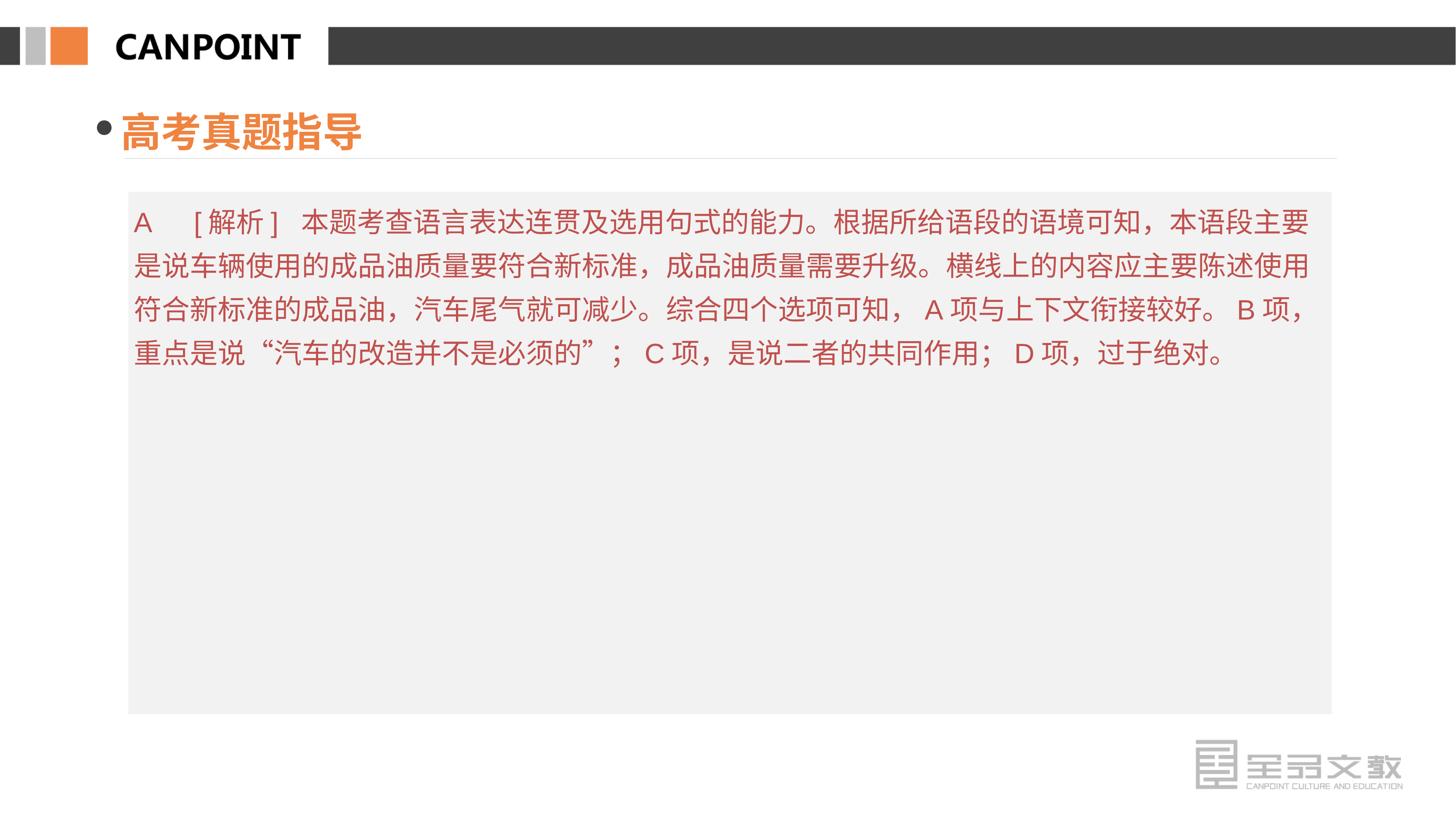

高考真题指导

A　[解析]  本题考查语言表达连贯及选用句式的能力。根据所给语段的语境可知，本语段主要是说车辆使用的成品油质量要符合新标准，成品油质量需要升级。横线上的内容应主要陈述使用符合新标准的成品油，汽车尾气就可减少。综合四个选项可知，A项与上下文衔接较好。B项，重点是说“汽车的改造并不是必须的”；C项，是说二者的共同作用；D项，过于绝对。